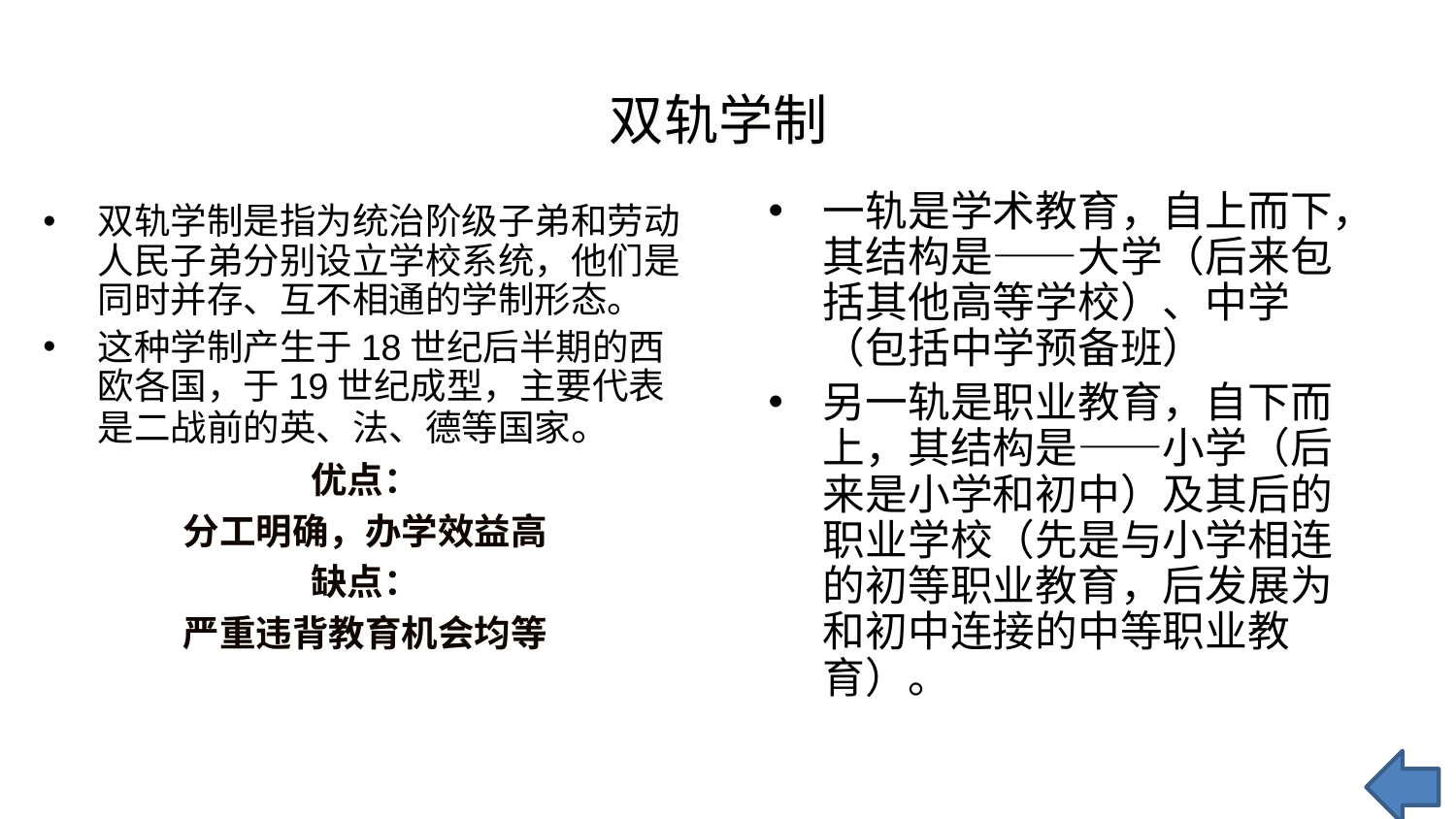

双轨学制
一轨是学术教育，自上而下，其结构是——大学（后来包括其他高等学校）、中学（包括中学预备班）
另一轨是职业教育，自下而上，其结构是——小学（后来是小学和初中）及其后的职业学校（先是与小学相连的初等职业教育，后发展为和初中连接的中等职业教育）。

双轨学制是指为统治阶级子弟和劳动人民子弟分别设立学校系统，他们是同时并存、互不相通的学制形态。
这种学制产生于18世纪后半期的西欧各国，于19世纪成型，主要代表是二战前的英、法、德等国家。
优点：
分工明确，办学效益高
缺点：
严重违背教育机会均等